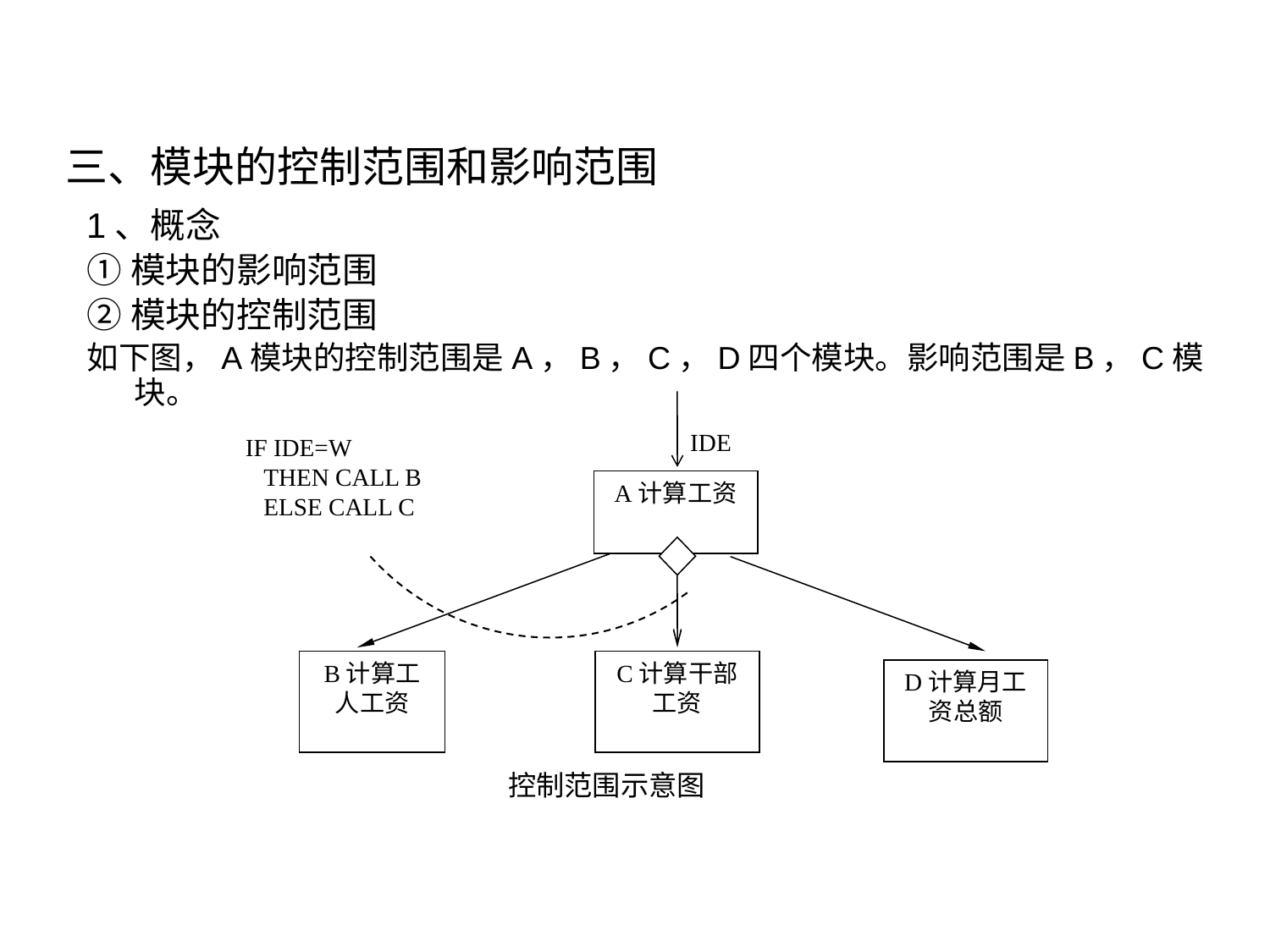

# 三、模块的控制范围和影响范围
1、概念
①模块的影响范围
②模块的控制范围
如下图，A模块的控制范围是A，B，C，D四个模块。影响范围是B，C模块。

IDE

IF IDE=W
   THEN CALL B
   ELSE CALL C
A计算工资

B计算工人工资
C计算干部工资
D计算月工资总额

  控制范围示意图